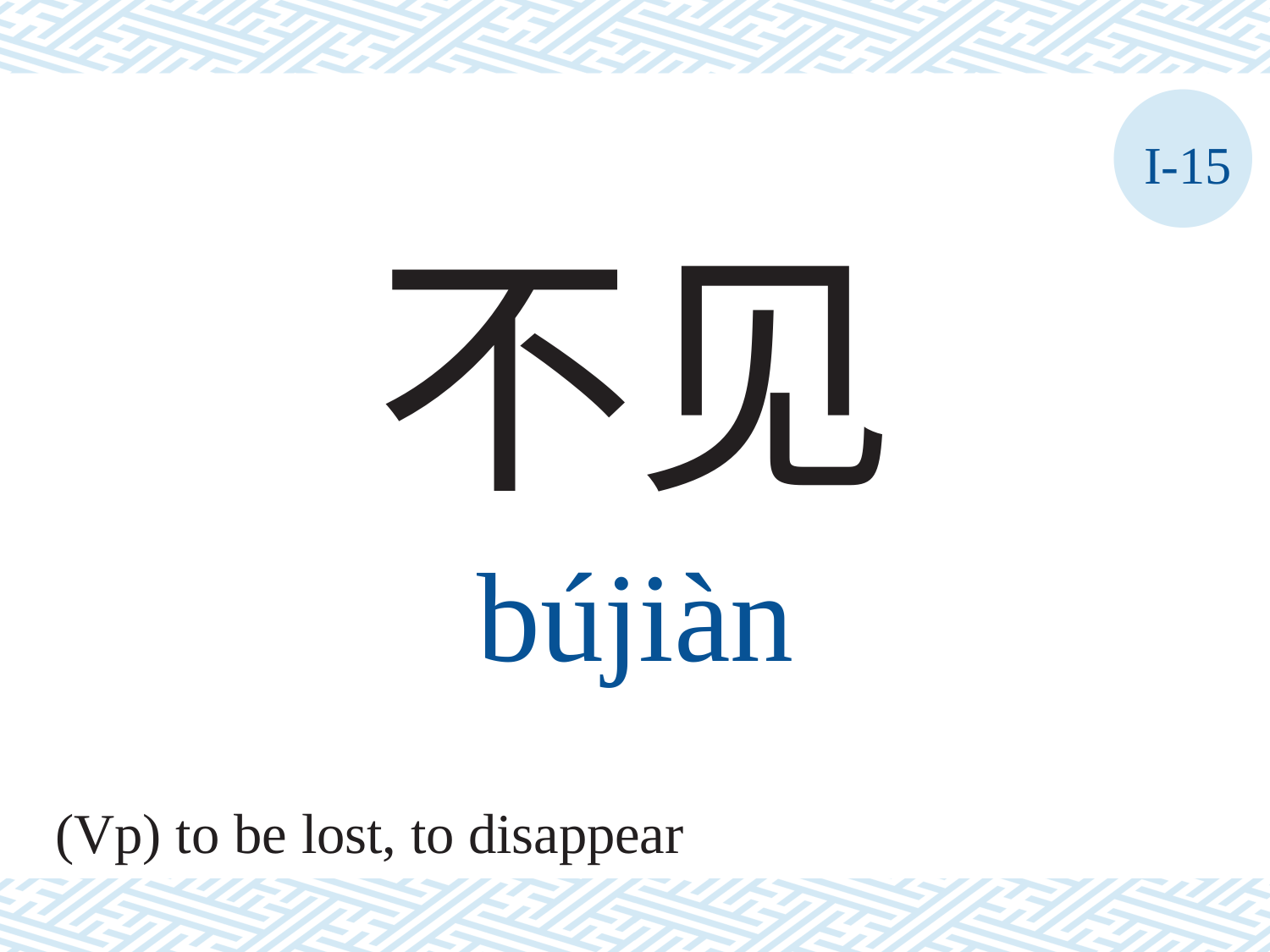

I-15
不见
bújiàn
(Vp) to be lost, to disappear